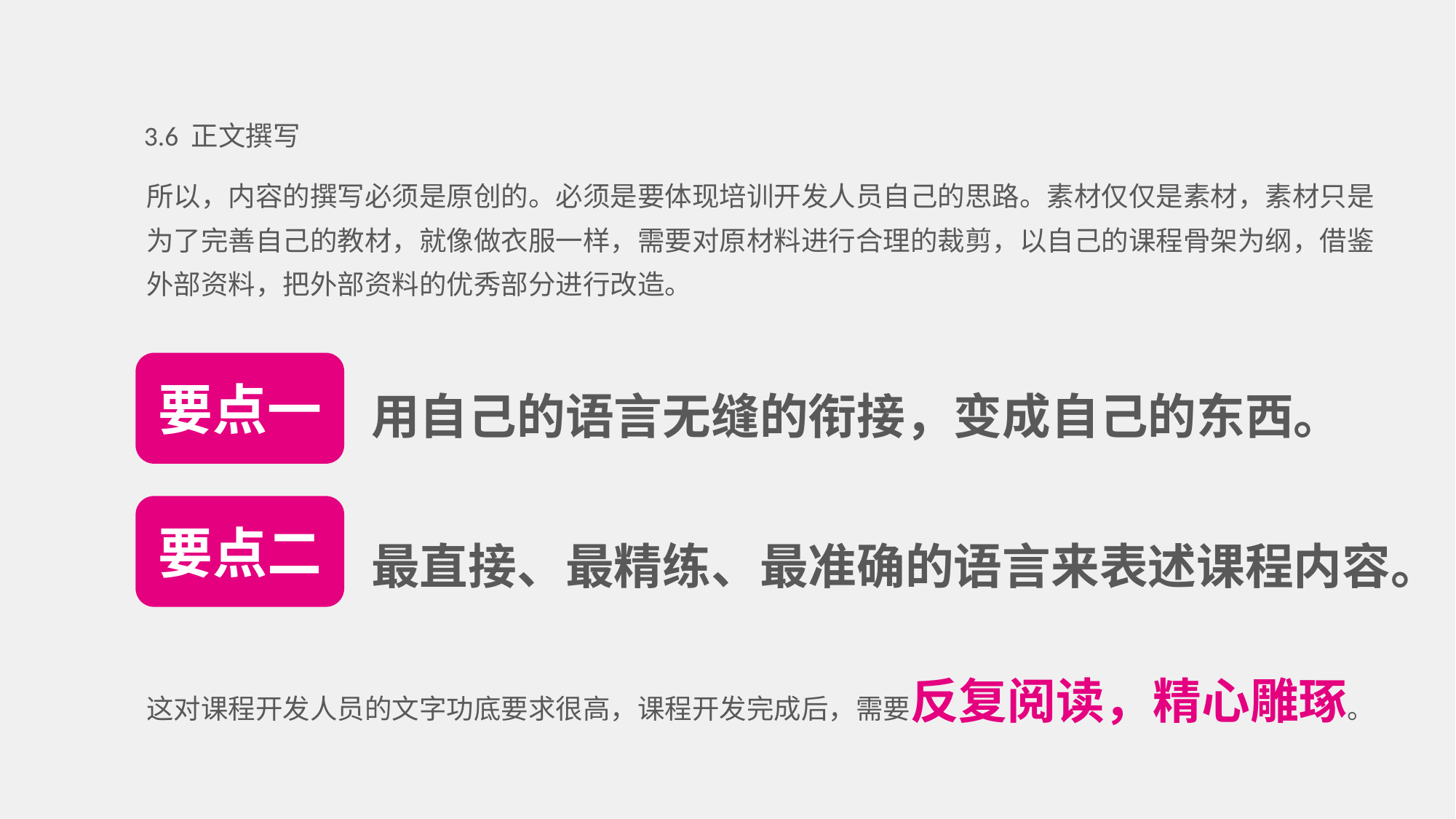

3.6 正文撰写
所以，内容的撰写必须是原创的。必须是要体现培训开发人员自己的思路。素材仅仅是素材，素材只是为了完善自己的教材，就像做衣服一样，需要对原材料进行合理的裁剪，以自己的课程骨架为纲，借鉴外部资料，把外部资料的优秀部分进行改造。
要点一
用自己的语言无缝的衔接，变成自己的东西。
要点二
最直接、最精练、最准确的语言来表述课程内容。
这对课程开发人员的文字功底要求很高，课程开发完成后，需要反复阅读，精心雕琢。